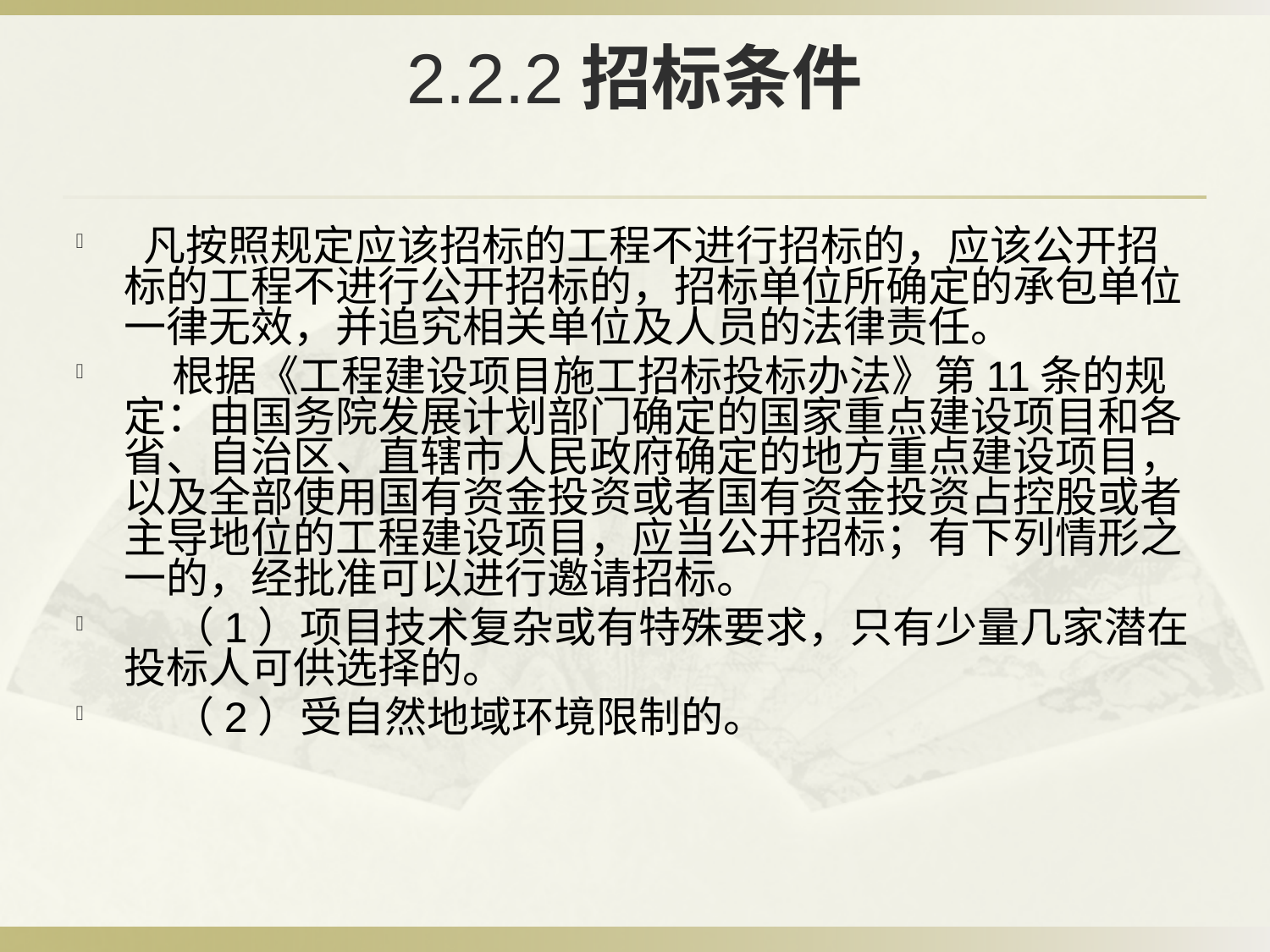

# 2.2.2招标条件
 凡按照规定应该招标的工程不进行招标的，应该公开招标的工程不进行公开招标的，招标单位所确定的承包单位一律无效，并追究相关单位及人员的法律责任。
    根据《工程建设项目施工招标投标办法》第11条的规定：由国务院发展计划部门确定的国家重点建设项目和各省、自治区、直辖市人民政府确定的地方重点建设项目，以及全部使用国有资金投资或者国有资金投资占控股或者主导地位的工程建设项目，应当公开招标；有下列情形之一的，经批准可以进行邀请招标。
    （1）项目技术复杂或有特殊要求，只有少量几家潜在投标人可供选择的。
    （2）受自然地域环境限制的。